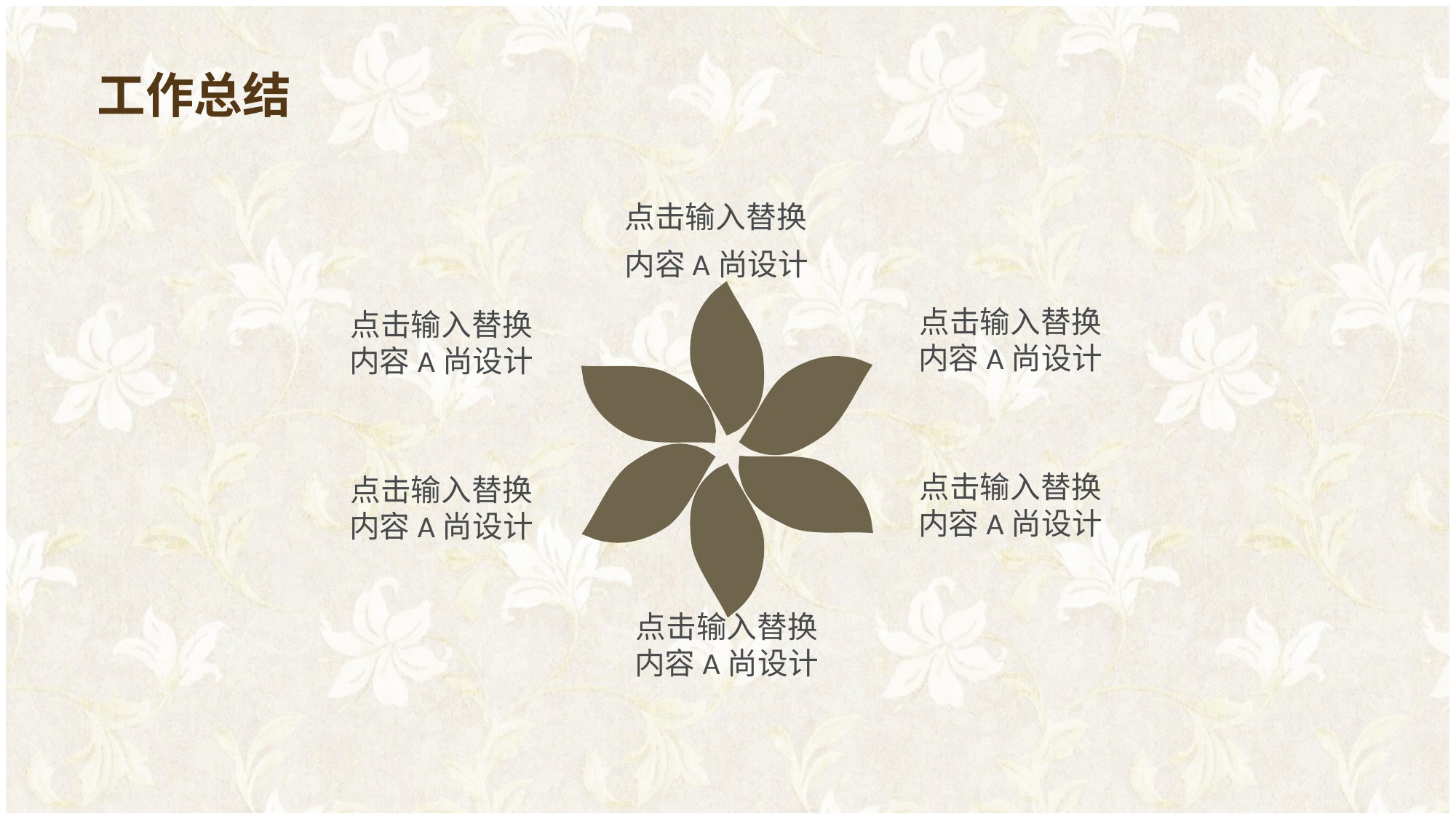

工作总结
点击输入替换内容A尚设计

点击输入替换内容A尚设计

点击输入替换内容A尚设计

点击输入替换内容A尚设计

点击输入替换内容A尚设计

点击输入替换内容A尚设计